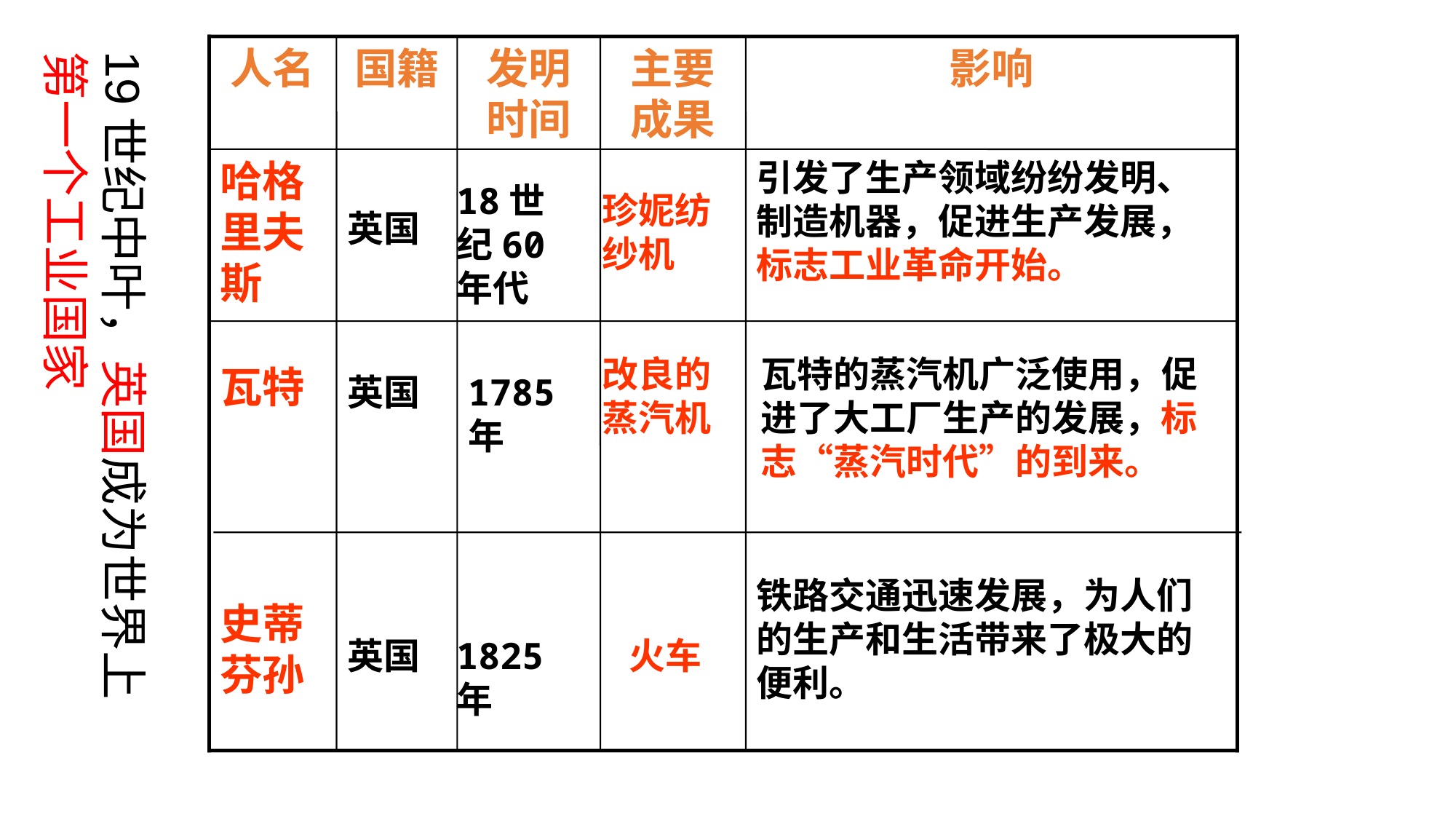

人名

国籍

发明时间

主要成果

影响

19世纪中叶，英国成为世界上第一个工业国家
哈格里夫斯

英国
引发了生产领域纷纷发明、制造机器，促进生产发展，标志工业革命开始。
18世纪60年代
珍妮纺纱机

英国

1785年

改良的蒸汽机
瓦特的蒸汽机广泛使用，促进了大工厂生产的发展，标志“蒸汽时代”的到来。
瓦特

铁路交通迅速发展，为人们的生产和生活带来了极大的便利。
史蒂芬孙
英国
1825年
火车